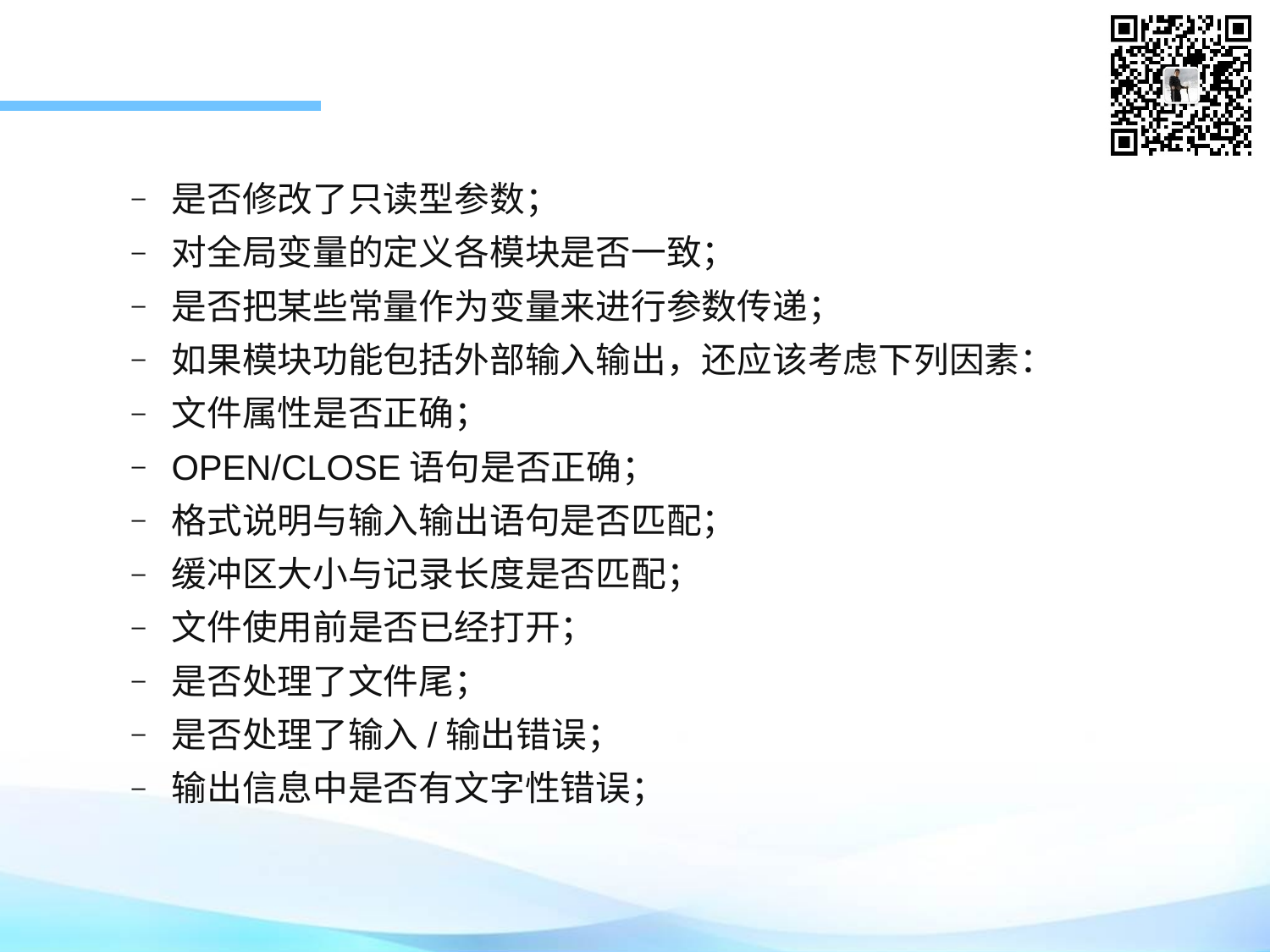

是否修改了只读型参数；
对全局变量的定义各模块是否一致；
是否把某些常量作为变量来进行参数传递；
如果模块功能包括外部输入输出，还应该考虑下列因素：
文件属性是否正确；
OPEN/CLOSE语句是否正确；
格式说明与输入输出语句是否匹配；
缓冲区大小与记录长度是否匹配；
文件使用前是否已经打开；
是否处理了文件尾；
是否处理了输入/输出错误；
输出信息中是否有文字性错误；